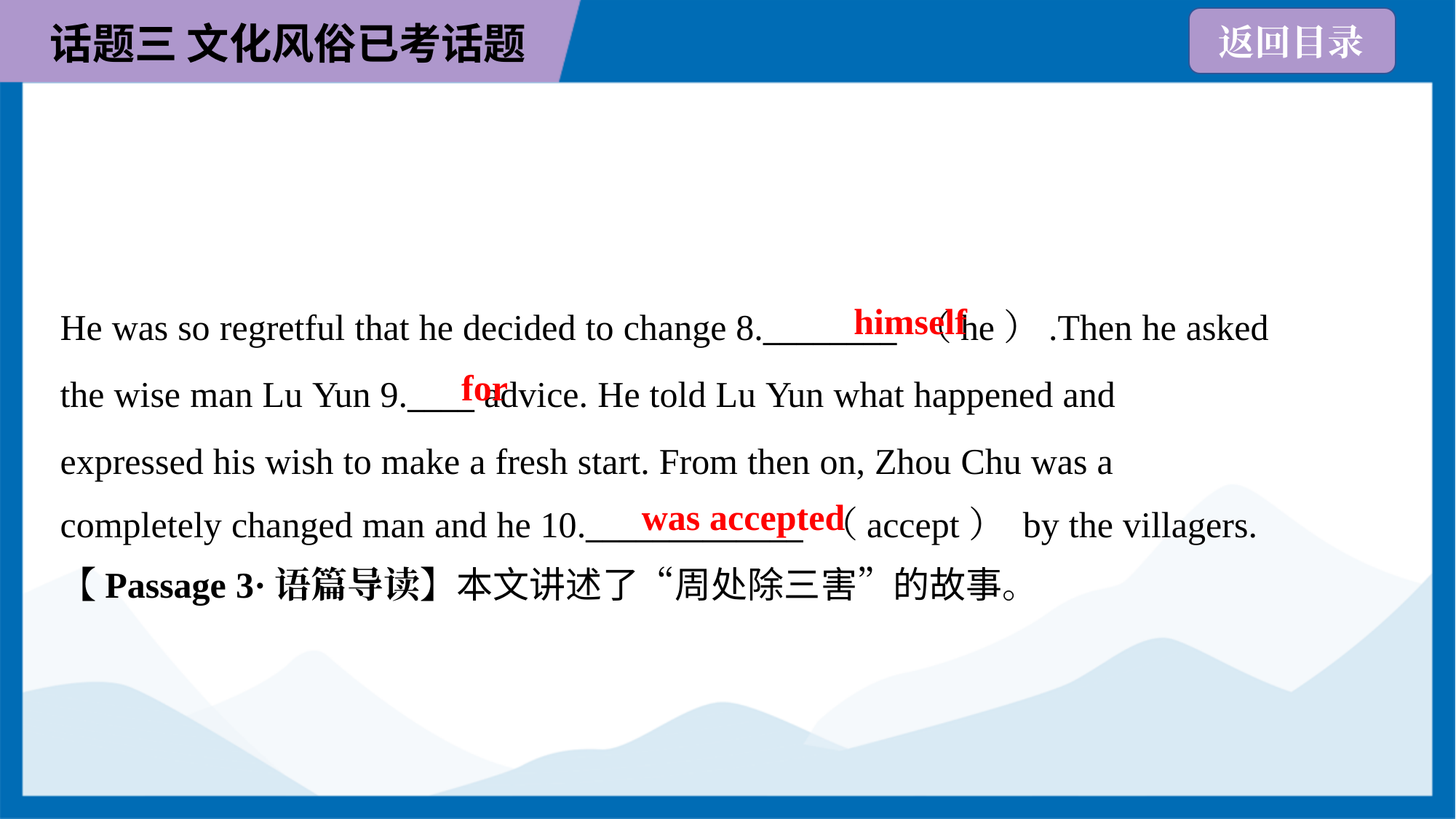

himself

He was so regretful that he decided to change 8.________ （he）.Then he asked
the wise man Lu Yun 9.____ advice. He told Lu Yun what happened and
expressed his wish to make a fresh start. From then on, Zhou Chu was a
completely changed man and he 10._____________ （accept） by the villagers.
for
was accepted
【Passage 3·语篇导读】本文讲述了“周处除三害”的故事。